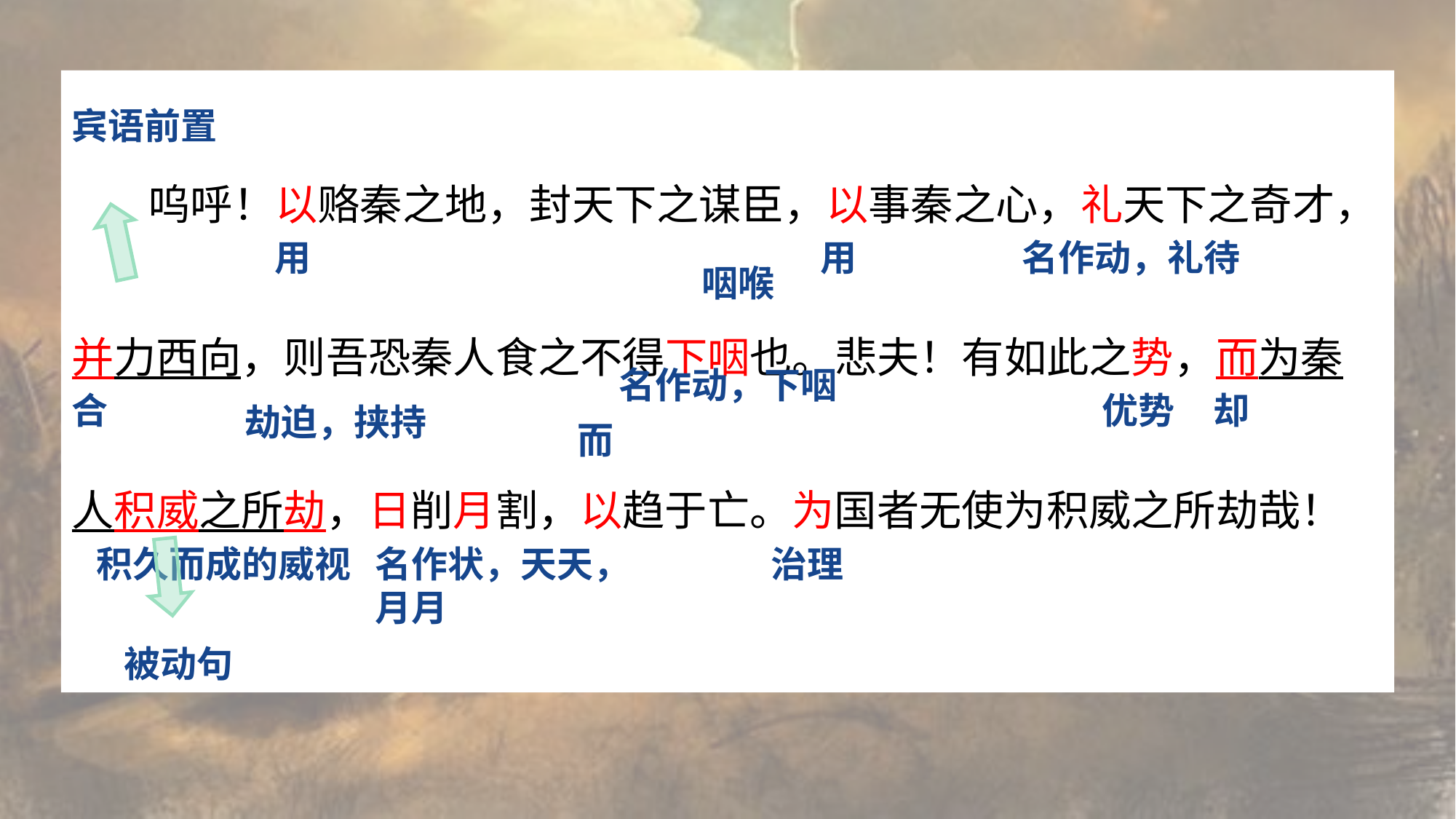

呜呼！以赂秦之地，封天下之谋臣，以事秦之心，礼天下之奇才，并力西向，则吾恐秦人食之不得下咽也。悲夫！有如此之势，而为秦人积威之所劫，日削月割，以趋于亡。为国者无使为积威之所劫哉！

宾语前置

用
用
名作动，礼待
咽喉
名作动，下咽
优势
却
合
劫迫，挟持
而
积久而成的威视
名作状，天天，月月
治理

被动句